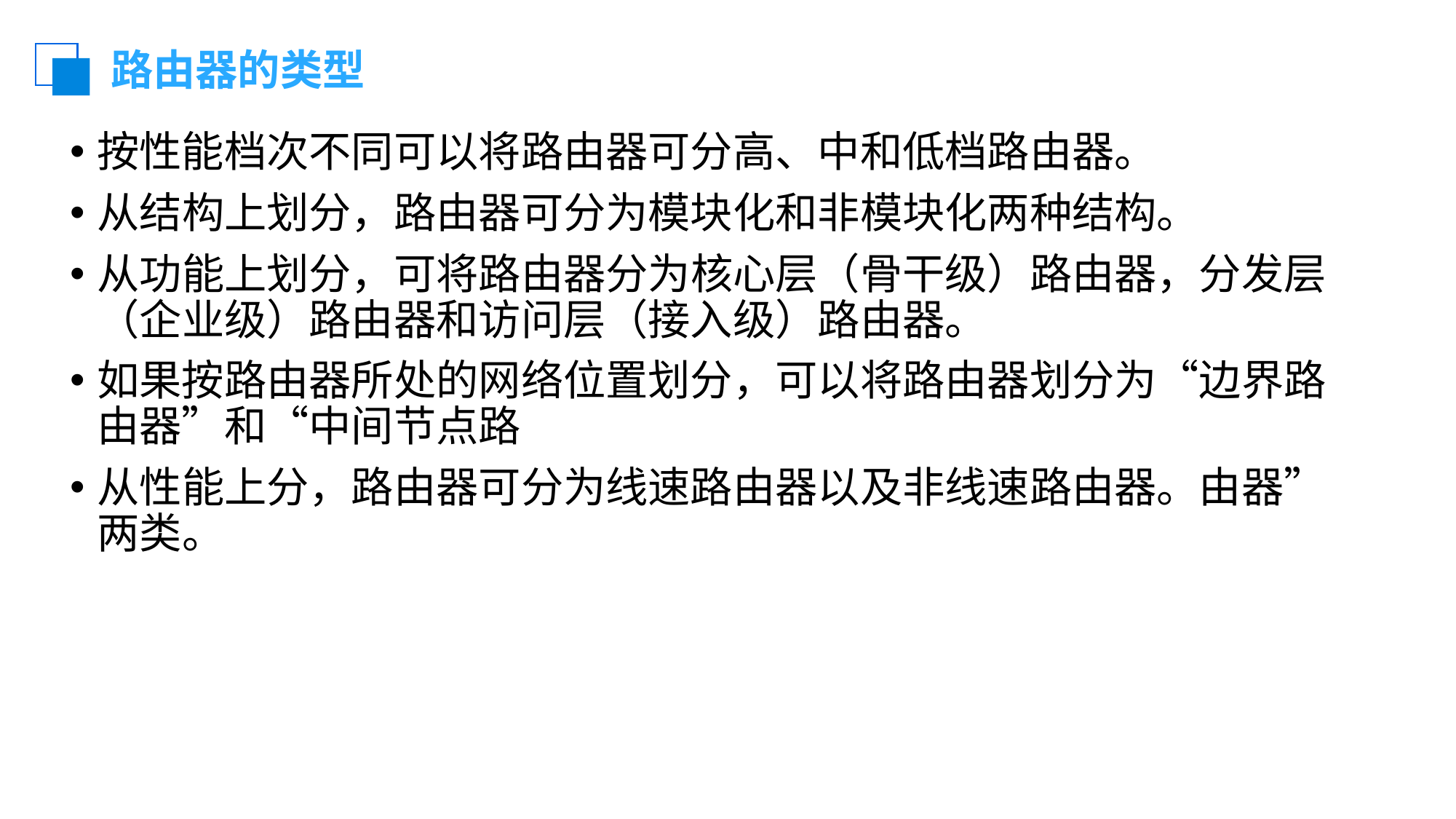

# 路由器的类型
按性能档次不同可以将路由器可分高、中和低档路由器。
从结构上划分，路由器可分为模块化和非模块化两种结构。
从功能上划分，可将路由器分为核心层（骨干级）路由器，分发层（企业级）路由器和访问层（接入级）路由器。
如果按路由器所处的网络位置划分，可以将路由器划分为“边界路由器”和“中间节点路
从性能上分，路由器可分为线速路由器以及非线速路由器。由器”两类。